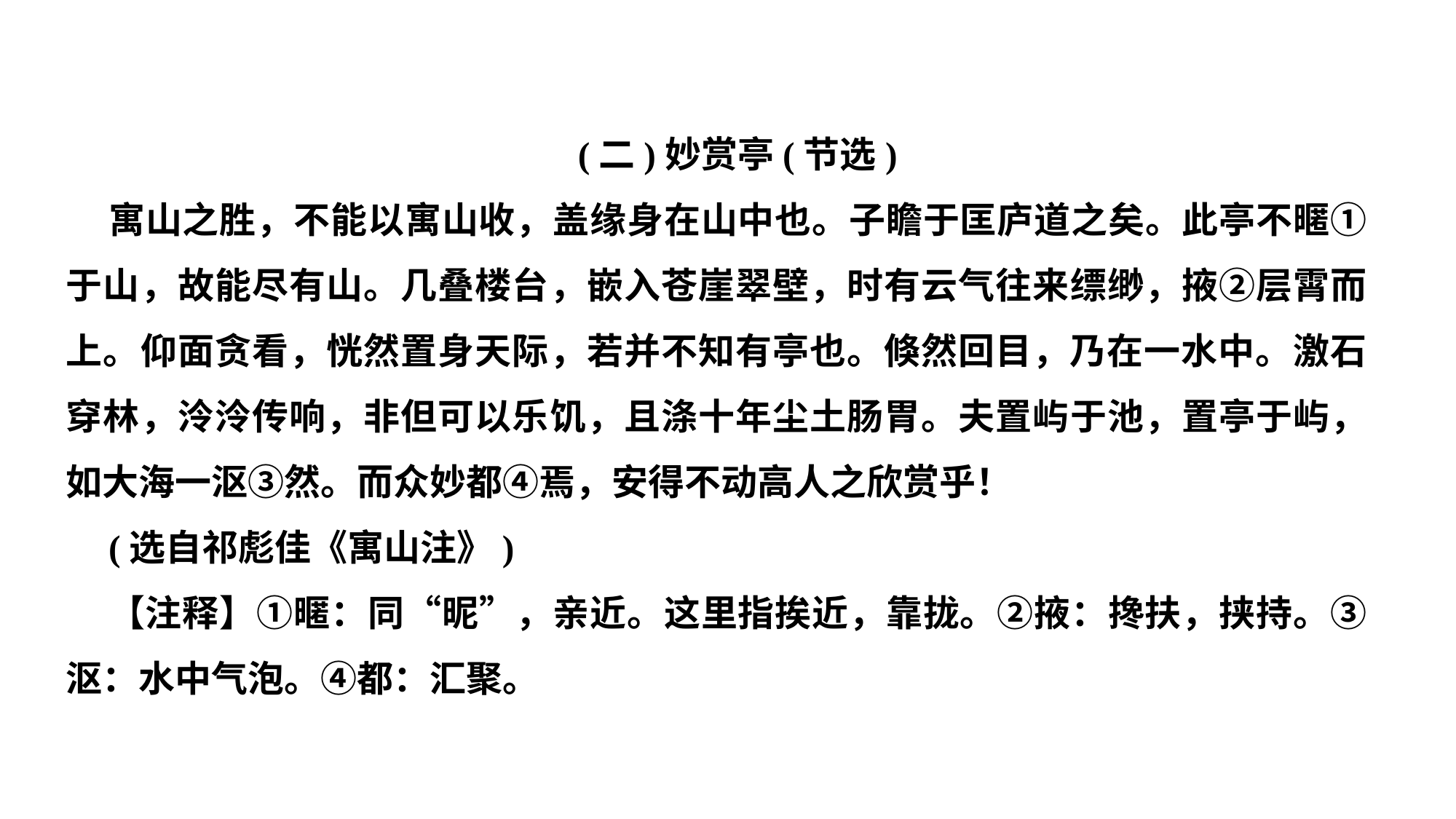

(二)妙赏亭(节选)
寓山之胜，不能以寓山收，盖缘身在山中也。子瞻于匡庐道之矣。此亭不暱①于山，故能尽有山。几叠楼台，嵌入苍崖翠壁，时有云气往来缥缈，掖②层霄而上。仰面贪看，恍然置身天际，若并不知有亭也。倏然回目，乃在一水中。激石穿林，泠泠传响，非但可以乐饥，且涤十年尘土肠胃。夫置屿于池，置亭于屿，如大海一沤③然。而众妙都④焉，安得不动高人之欣赏乎！
(选自祁彪佳《寓山注》)
【注释】①暱：同“昵”，亲近。这里指挨近，靠拢。②掖：搀扶，挟持。③沤：水中气泡。④都：汇聚。